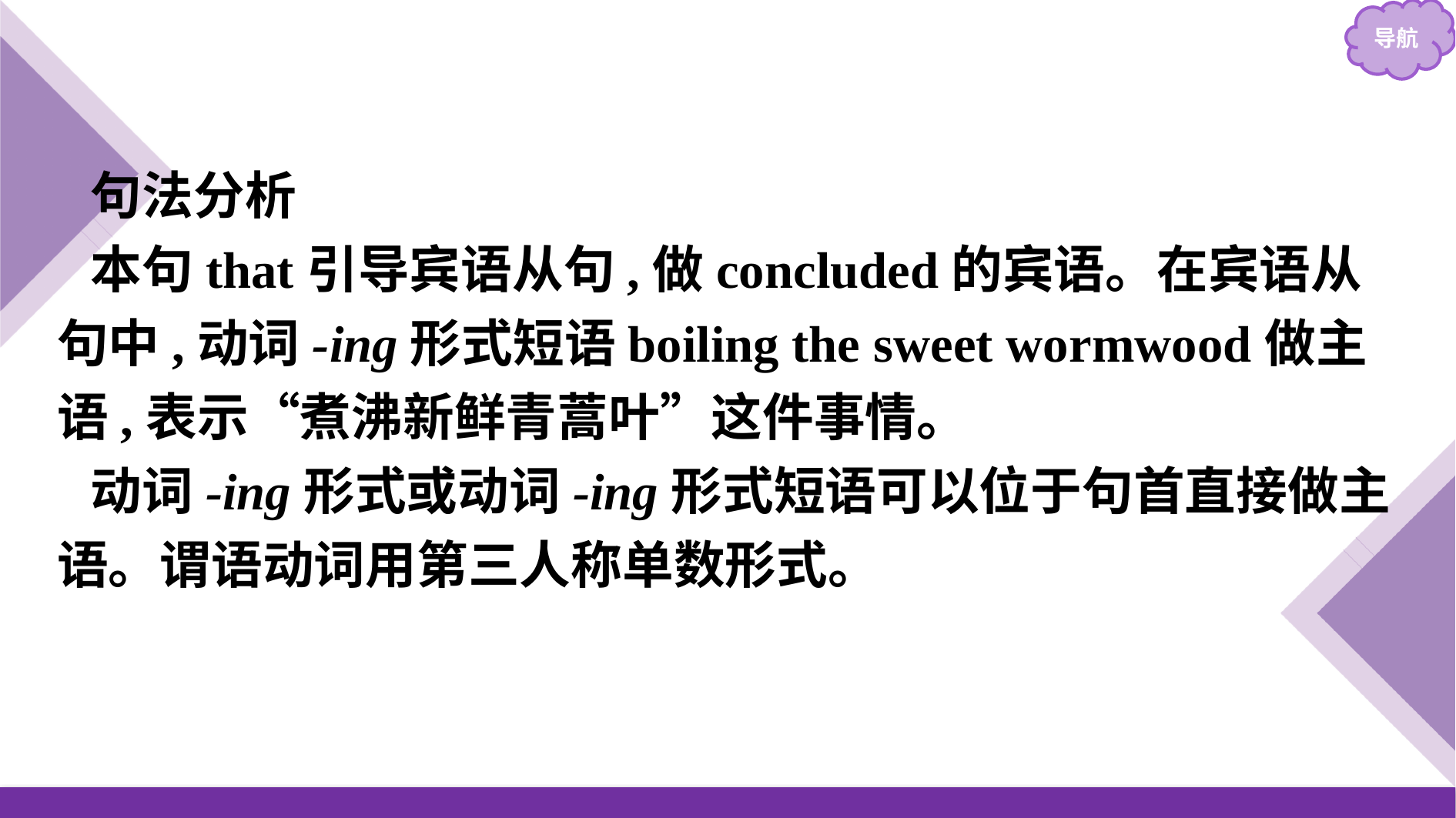

句法分析
本句that引导宾语从句,做concluded的宾语。在宾语从句中,动词-ing形式短语boiling the sweet wormwood做主语,表示“煮沸新鲜青蒿叶”这件事情。
动词-ing形式或动词-ing形式短语可以位于句首直接做主语。谓语动词用第三人称单数形式。